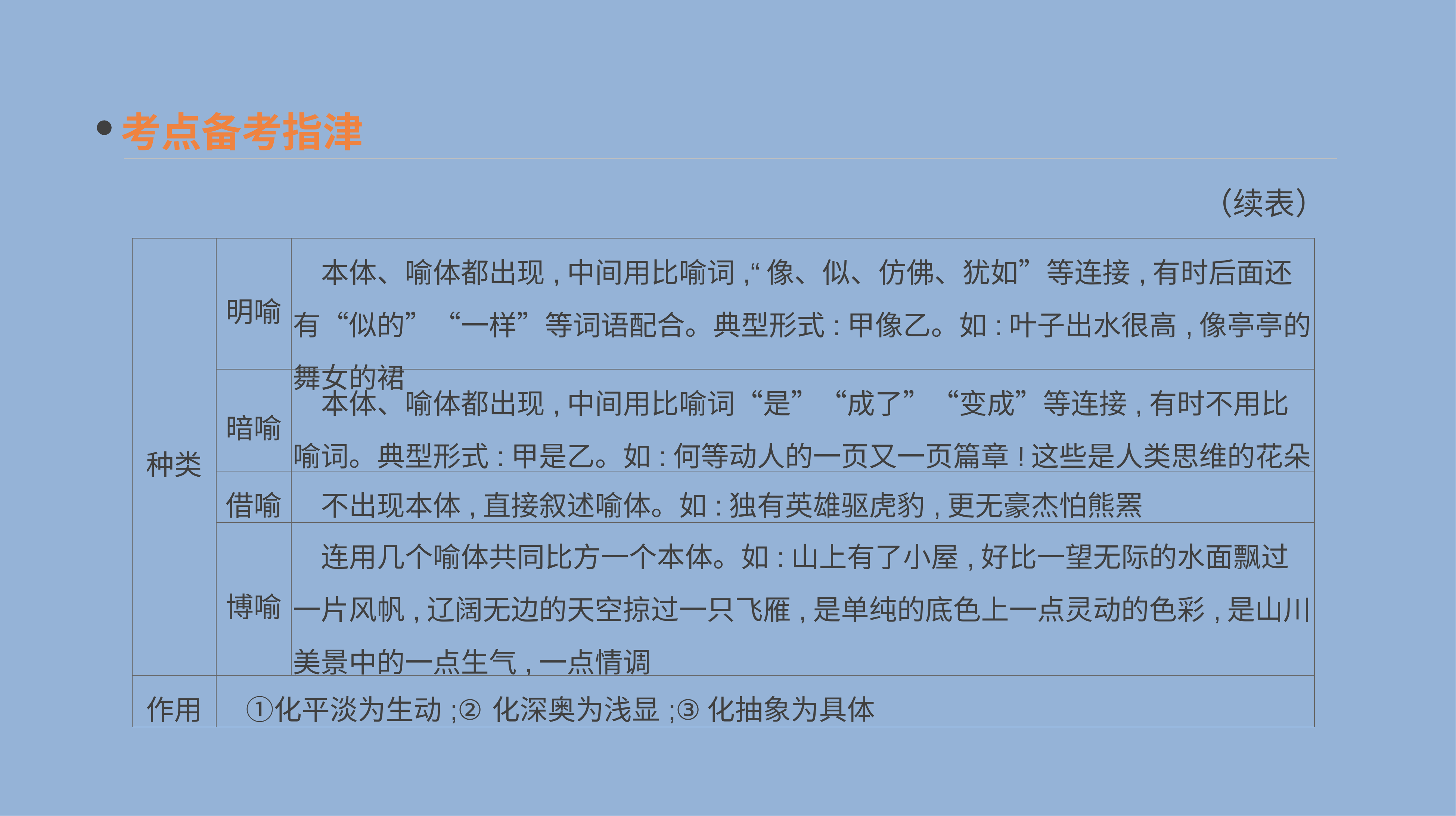

考点备考指津

（续表）
| 种类 | 明喻 | 本体、喻体都出现,中间用比喻词,“像、似、仿佛、犹如”等连接,有时后面还有“似的”“一样”等词语配合。典型形式:甲像乙。如:叶子出水很高,像亭亭的舞女的裙 |
| --- | --- | --- |
|  | 暗喻 | 本体、喻体都出现,中间用比喻词“是”“成了”“变成”等连接,有时不用比喻词。典型形式:甲是乙。如:何等动人的一页又一页篇章!这些是人类思维的花朵 |
|  | 借喻 | 不出现本体,直接叙述喻体。如:独有英雄驱虎豹,更无豪杰怕熊罴 |
|  | 博喻 | 连用几个喻体共同比方一个本体。如:山上有了小屋,好比一望无际的水面飘过一片风帆,辽阔无边的天空掠过一只飞雁,是单纯的底色上一点灵动的色彩,是山川美景中的一点生气,一点情调 |
| 作用 | ①化平淡为生动;②化深奥为浅显;③化抽象为具体 |  |